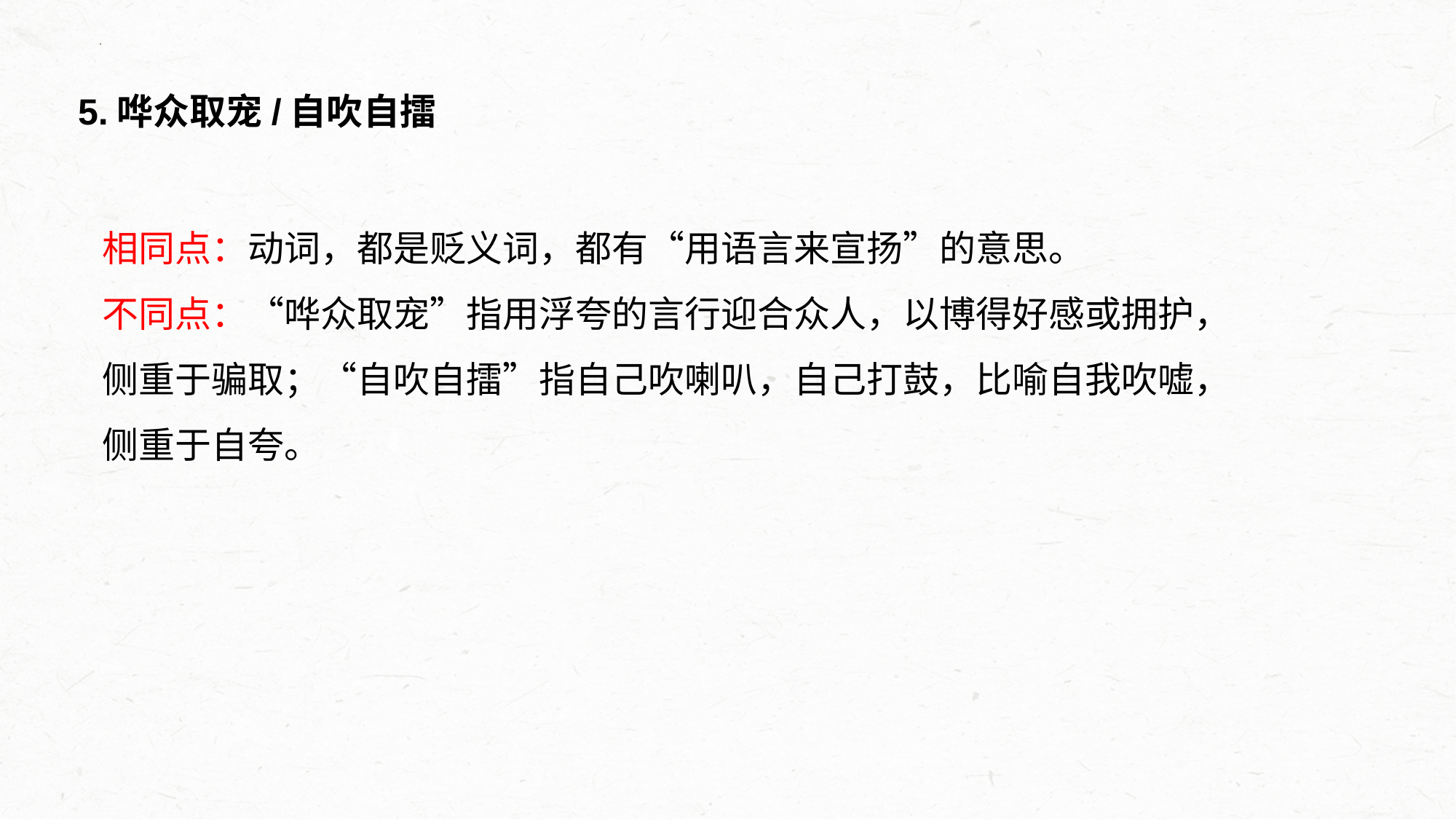

5.哗众取宠/自吹自擂
相同点：动词，都是贬义词，都有“用语言来宣扬”的意思。
不同点：“哗众取宠”指用浮夸的言行迎合众人，以博得好感或拥护，侧重于骗取；“自吹自擂”指自己吹喇叭，自己打鼓，比喻自我吹嘘，侧重于自夸。